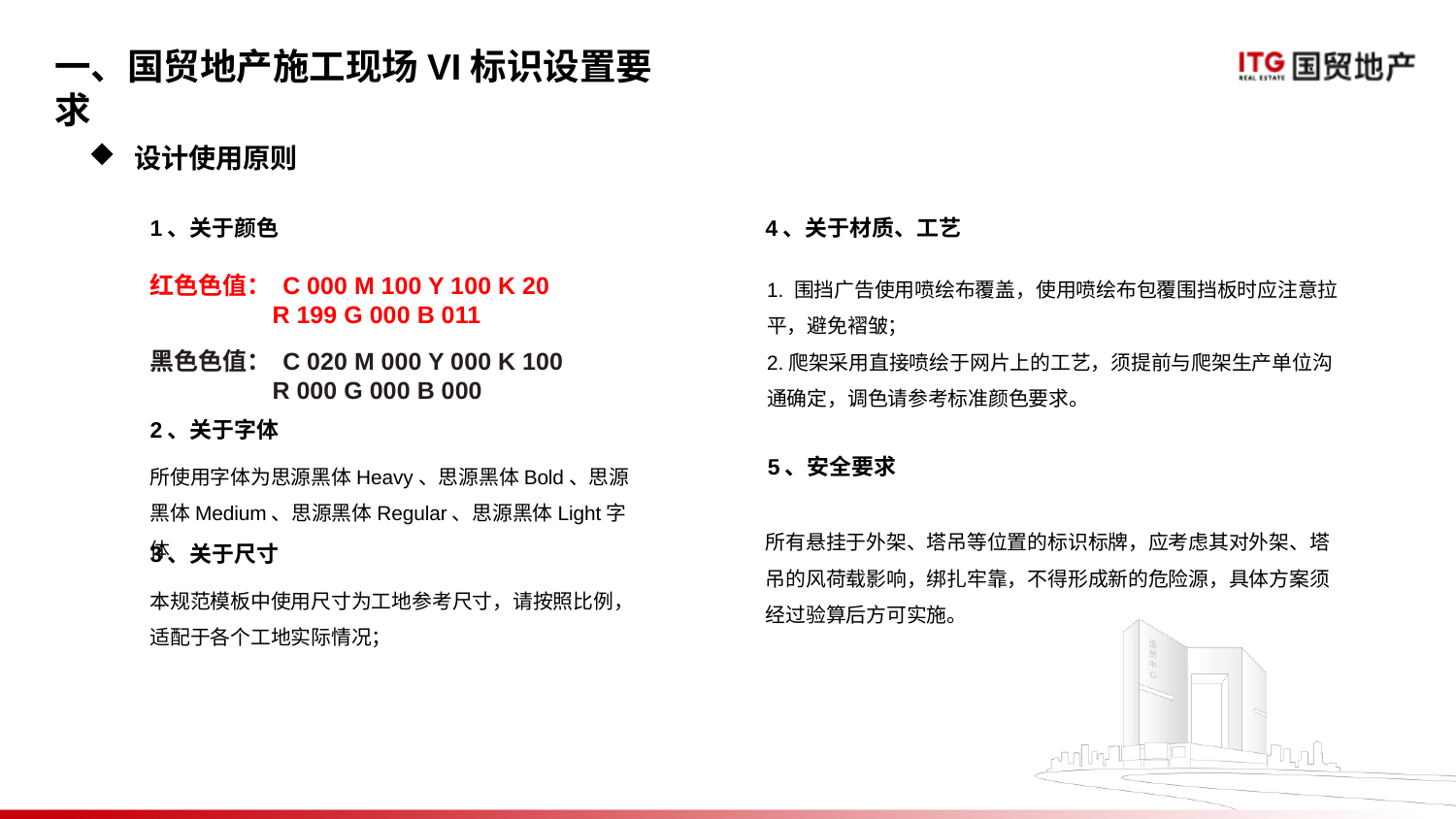

一、国贸地产施工现场VI标识设置要求
设计使用原则
1、关于颜色
4、关于材质、工艺
1. 围挡广告使用喷绘布覆盖，使用喷绘布包覆围挡板时应注意拉平，避免褶皱；
2.爬架采用直接喷绘于网片上的工艺，须提前与爬架生产单位沟通确定，调色请参考标准颜色要求。
红色色值： C 000 M 100 Y 100 K 20
                  R 199 G 000 B 011
黑色色值： C 020 M 000 Y 000 K 100
                  R 000 G 000 B 000
2、关于字体
所使用字体为思源黑体Heavy、思源黑体Bold、思源黑体Medium、思源黑体Regular、思源黑体Light字体
5、安全要求
所有悬挂于外架、塔吊等位置的标识标牌，应考虑其对外架、塔吊的风荷载影响，绑扎牢靠，不得形成新的危险源，具体方案须经过验算后方可实施。
3、关于尺寸
本规范模板中使用尺寸为工地参考尺寸，请按照比例，适配于各个工地实际情况；